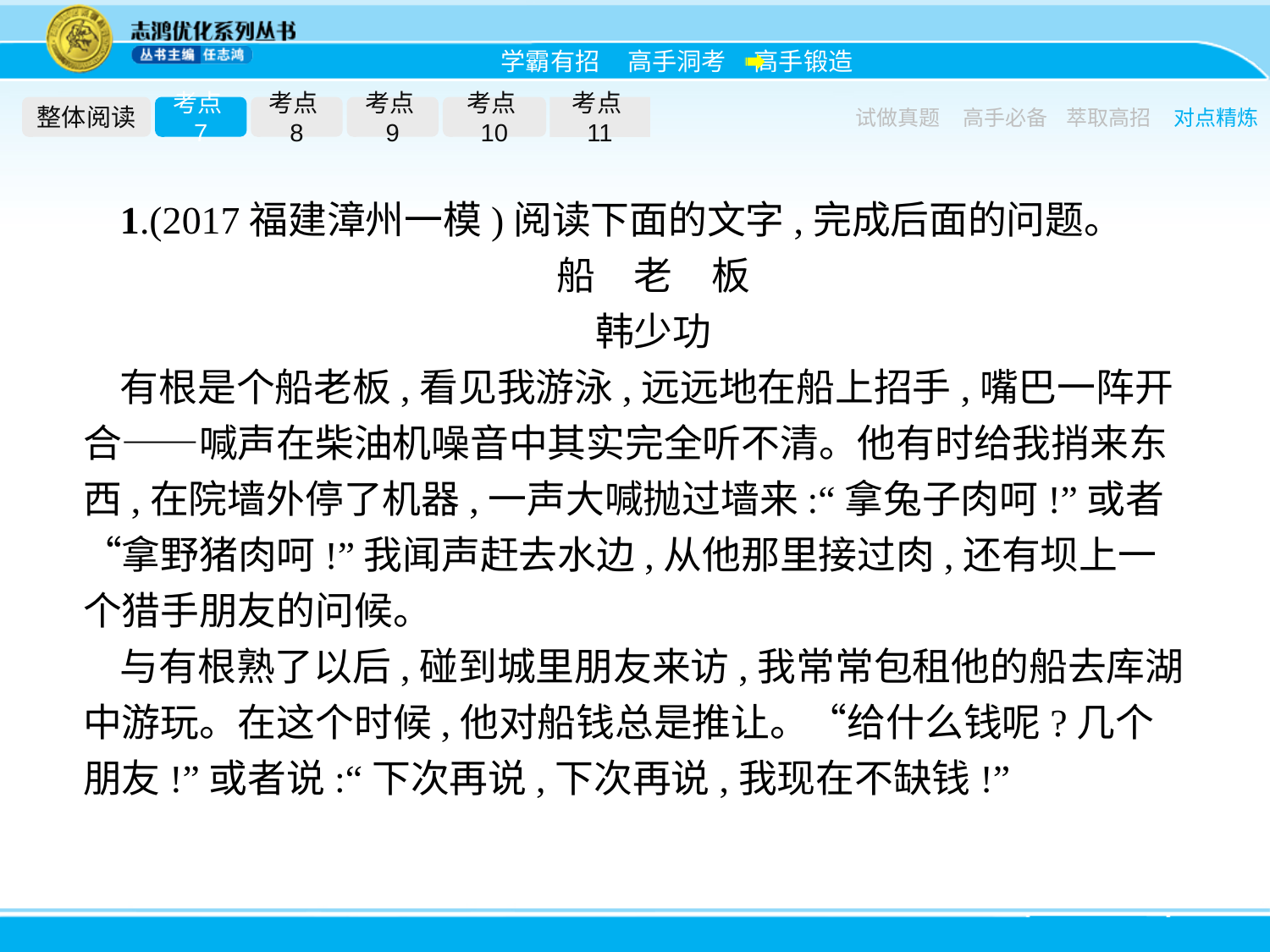

整体阅读
考点7
考点8
考点9
考点10
考点11
试做真题
高手必备
萃取高招
对点精炼
1.(2017福建漳州一模)阅读下面的文字,完成后面的问题。
船　老　板
韩少功
有根是个船老板,看见我游泳,远远地在船上招手,嘴巴一阵开合——喊声在柴油机噪音中其实完全听不清。他有时给我捎来东西,在院墙外停了机器,一声大喊抛过墙来:“拿兔子肉呵!”或者“拿野猪肉呵!”我闻声赶去水边,从他那里接过肉,还有坝上一个猎手朋友的问候。
与有根熟了以后,碰到城里朋友来访,我常常包租他的船去库湖中游玩。在这个时候,他对船钱总是推让。“给什么钱呢?几个朋友!”或者说:“下次再说,下次再说,我现在不缺钱!”